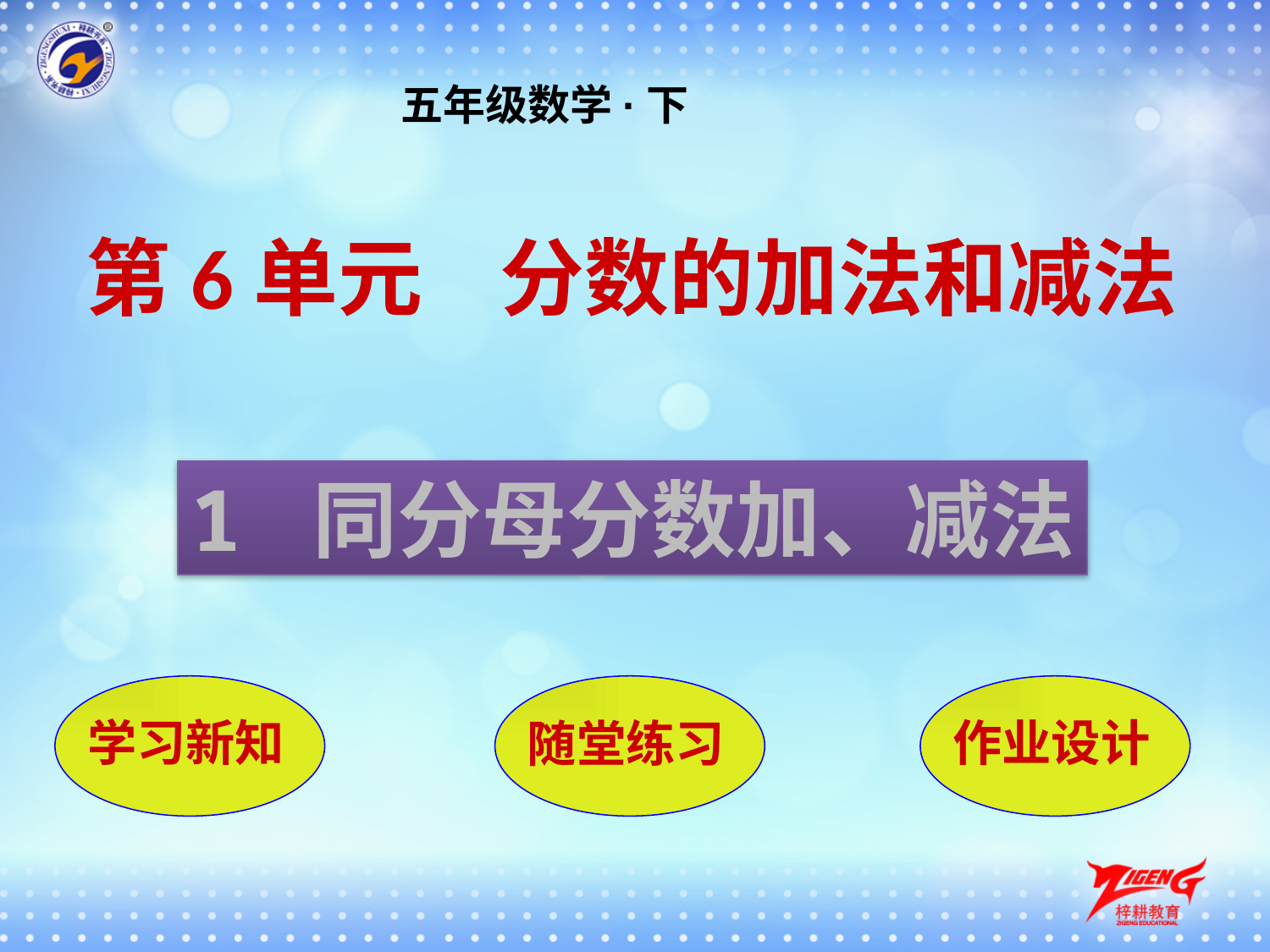

五年级数学·下
第6单元    分数的加法和减法
1 同分母分数加、减法

学习新知

随堂练习

作业设计